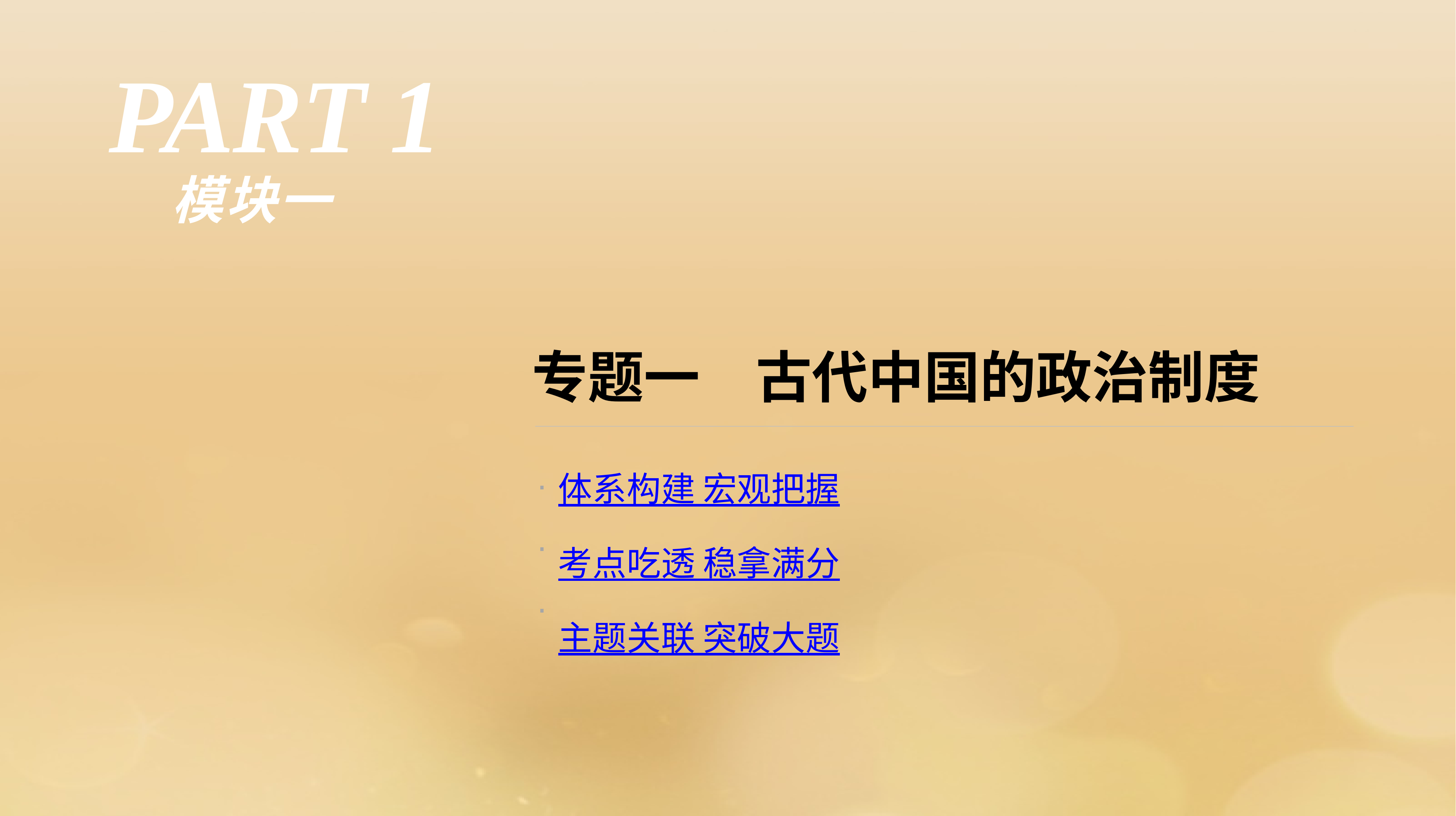

PART 1
模块一
专题一　古代中国的政治制度
·
·
·

体系构建 宏观把握
考点吃透 稳拿满分
主题关联 突破大题